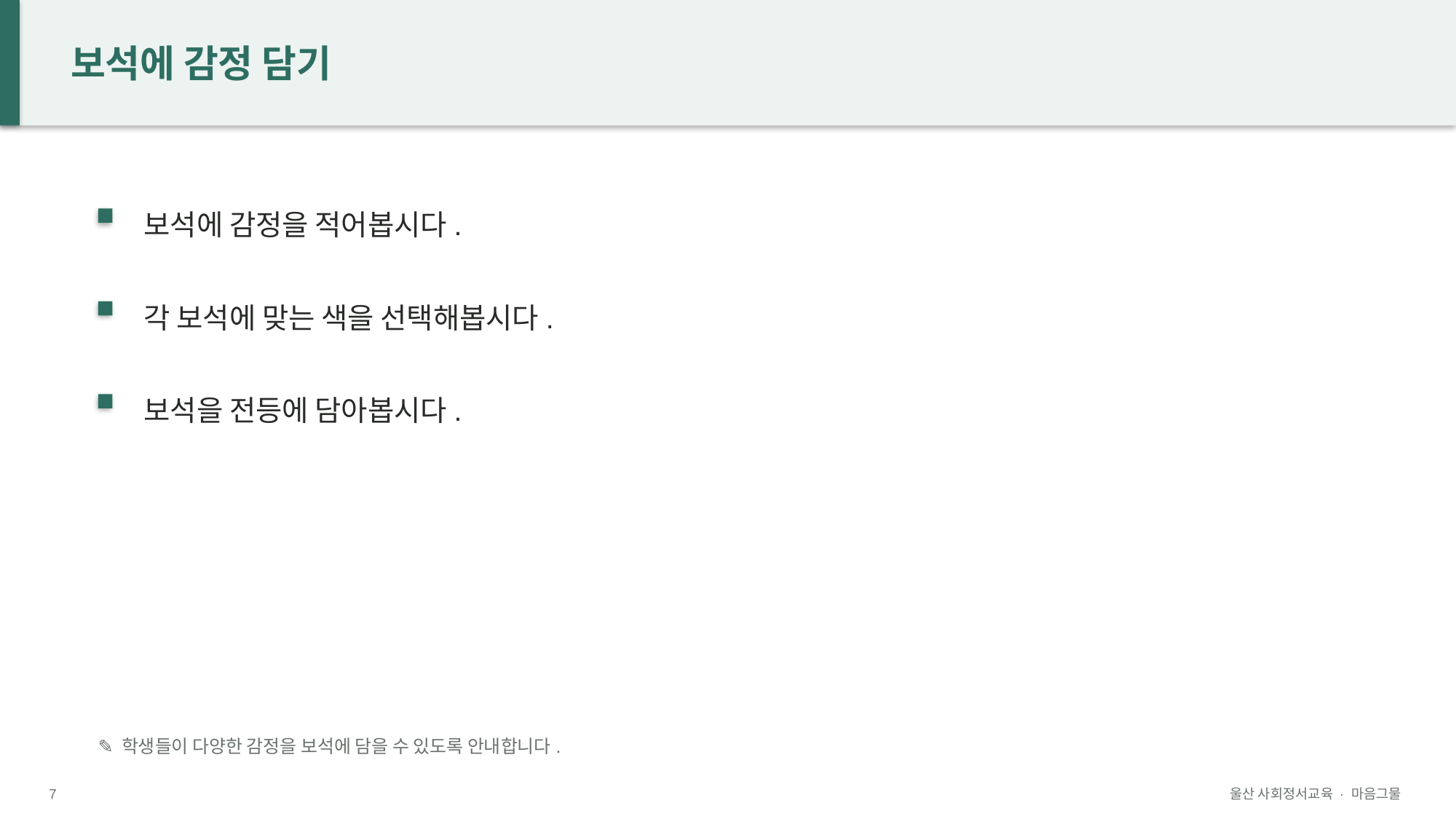

보석에 감정 담기
보석에 감정을 적어봅시다.

각 보석에 맞는 색을 선택해봅시다.

보석을 전등에 담아봅시다.

✎ 학생들이 다양한 감정을 보석에 담을 수 있도록 안내합니다.
7
울산 사회정서교육 · 마음그물